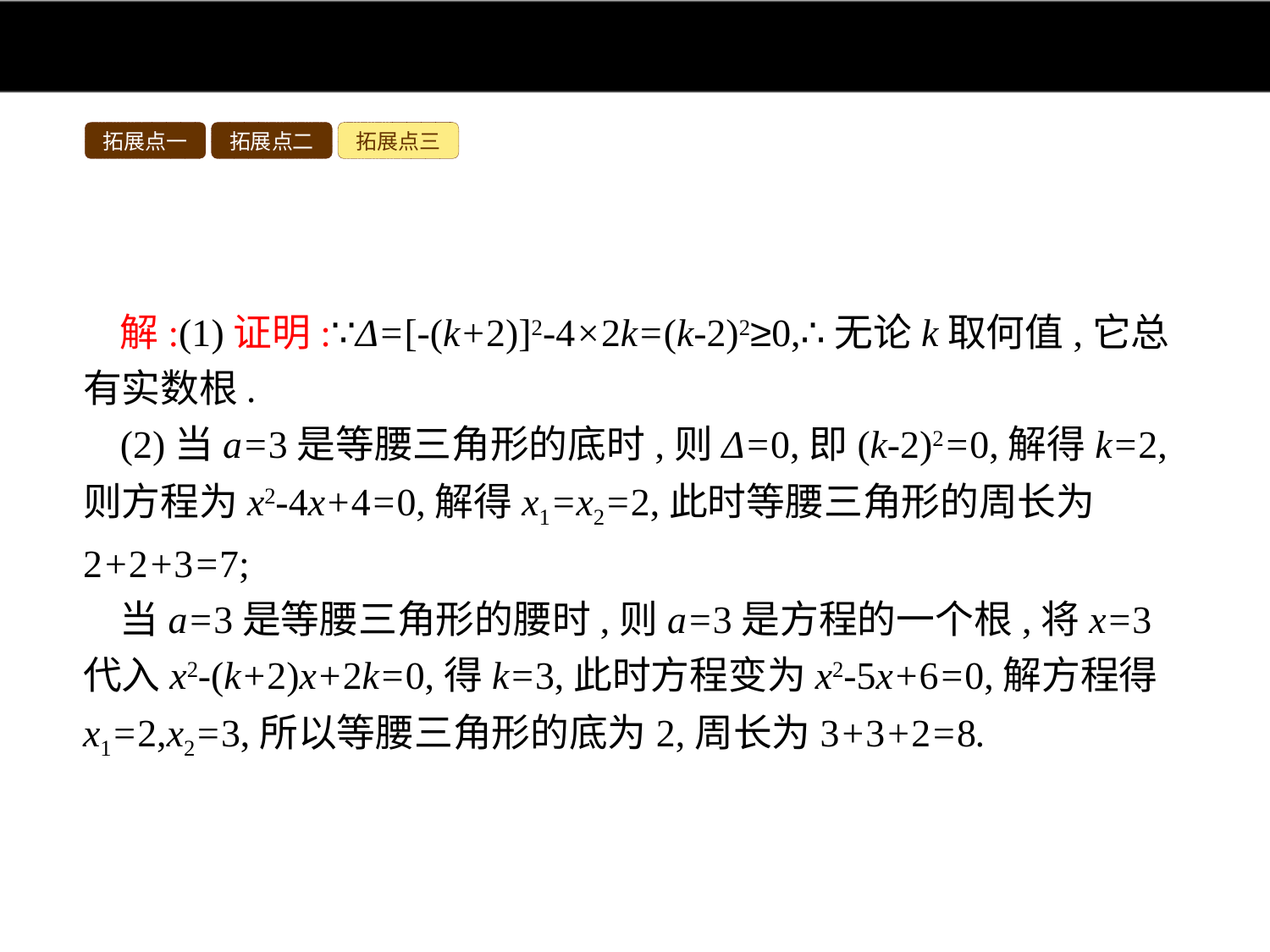

拓展点一
拓展点二
拓展点三
解:(1)证明:∵Δ=[-(k+2)]2-4×2k=(k-2)2≥0,∴无论k取何值,它总有实数根.
(2)当a=3是等腰三角形的底时,则Δ=0,即(k-2)2=0,解得k=2,则方程为x2-4x+4=0,解得x1=x2=2,此时等腰三角形的周长为2+2+3=7;
当a=3是等腰三角形的腰时,则a=3是方程的一个根,将x=3代入x2-(k+2)x+2k=0,得k=3,此时方程变为x2-5x+6=0,解方程得x1=2,x2=3,所以等腰三角形的底为2,周长为3+3+2=8.